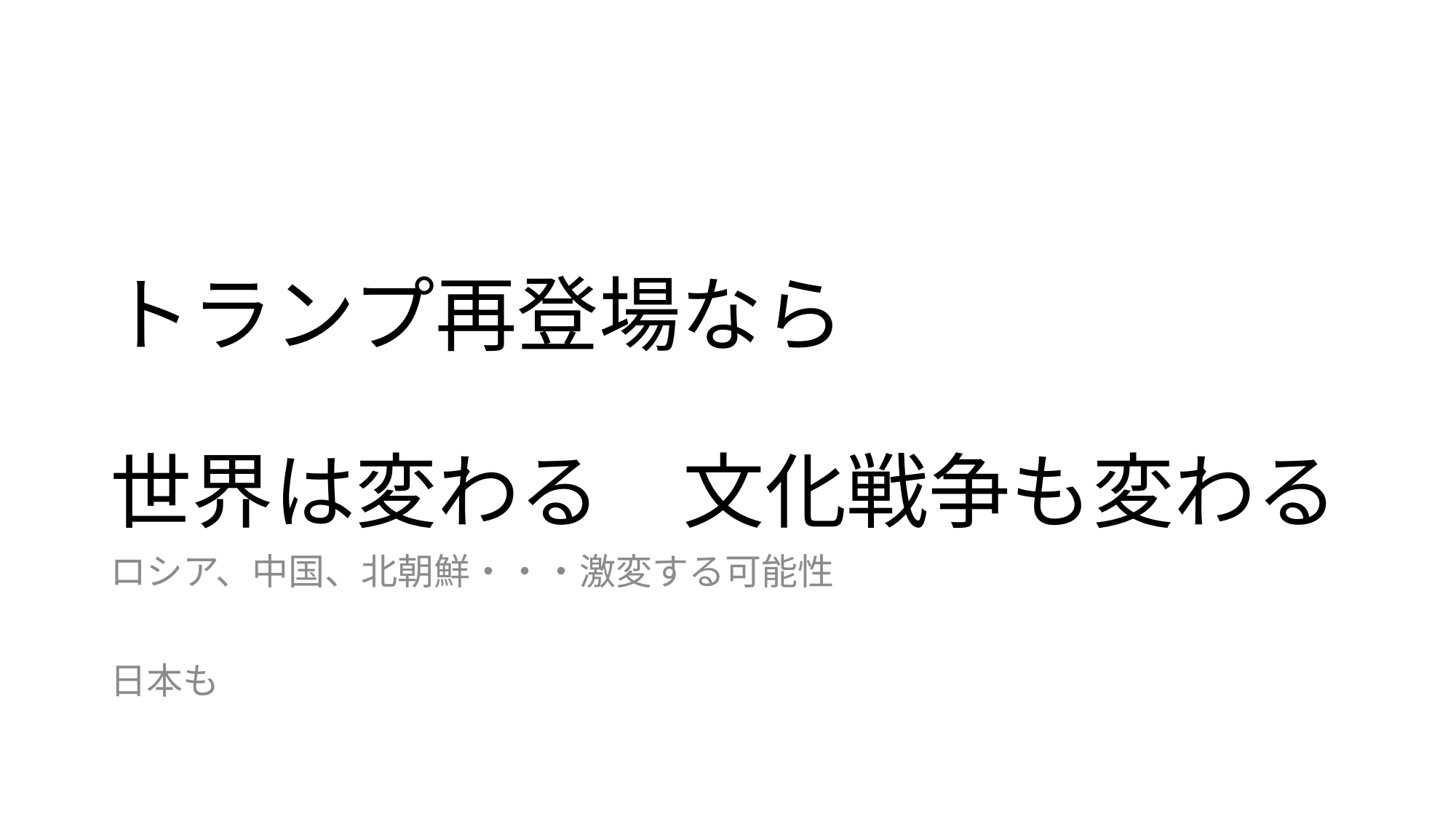

# トランプ再登場なら 世界は変わる　文化戦争も変わる
ロシア、中国、北朝鮮・・・激変する可能性

日本も